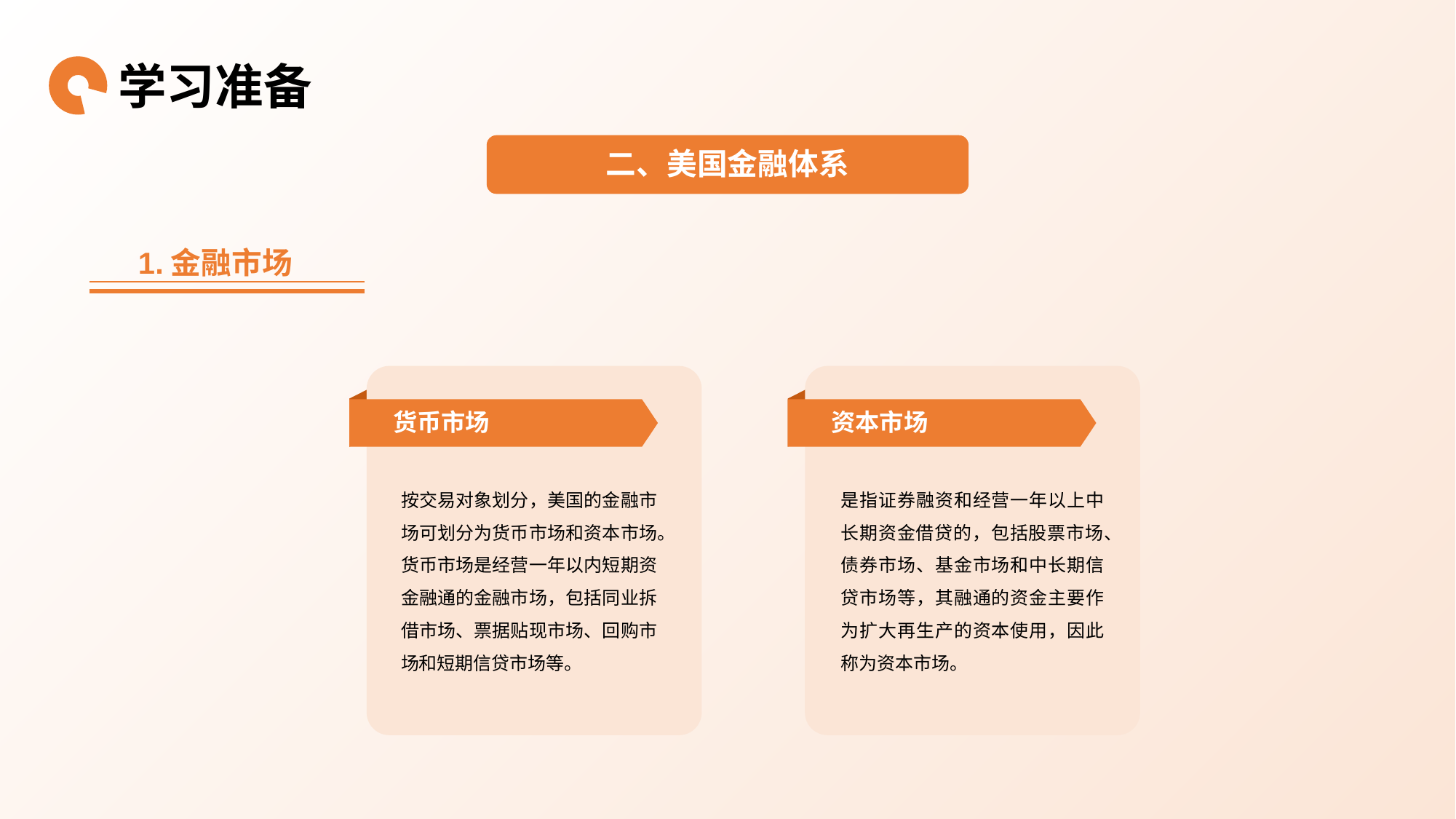

学习准备

二、美国金融体系
1.金融市场

货币市场
资本市场
按交易对象划分，美国的金融市场可划分为货币市场和资本市场。货币市场是经营一年以内短期资金融通的金融市场，包括同业拆借市场、票据贴现市场、回购市场和短期信贷市场等。
是指证券融资和经营一年以上中长期资金借贷的，包括股票市场、债券市场、基金市场和中长期信贷市场等，其融通的资金主要作为扩大再生产的资本使用，因此称为资本市场。